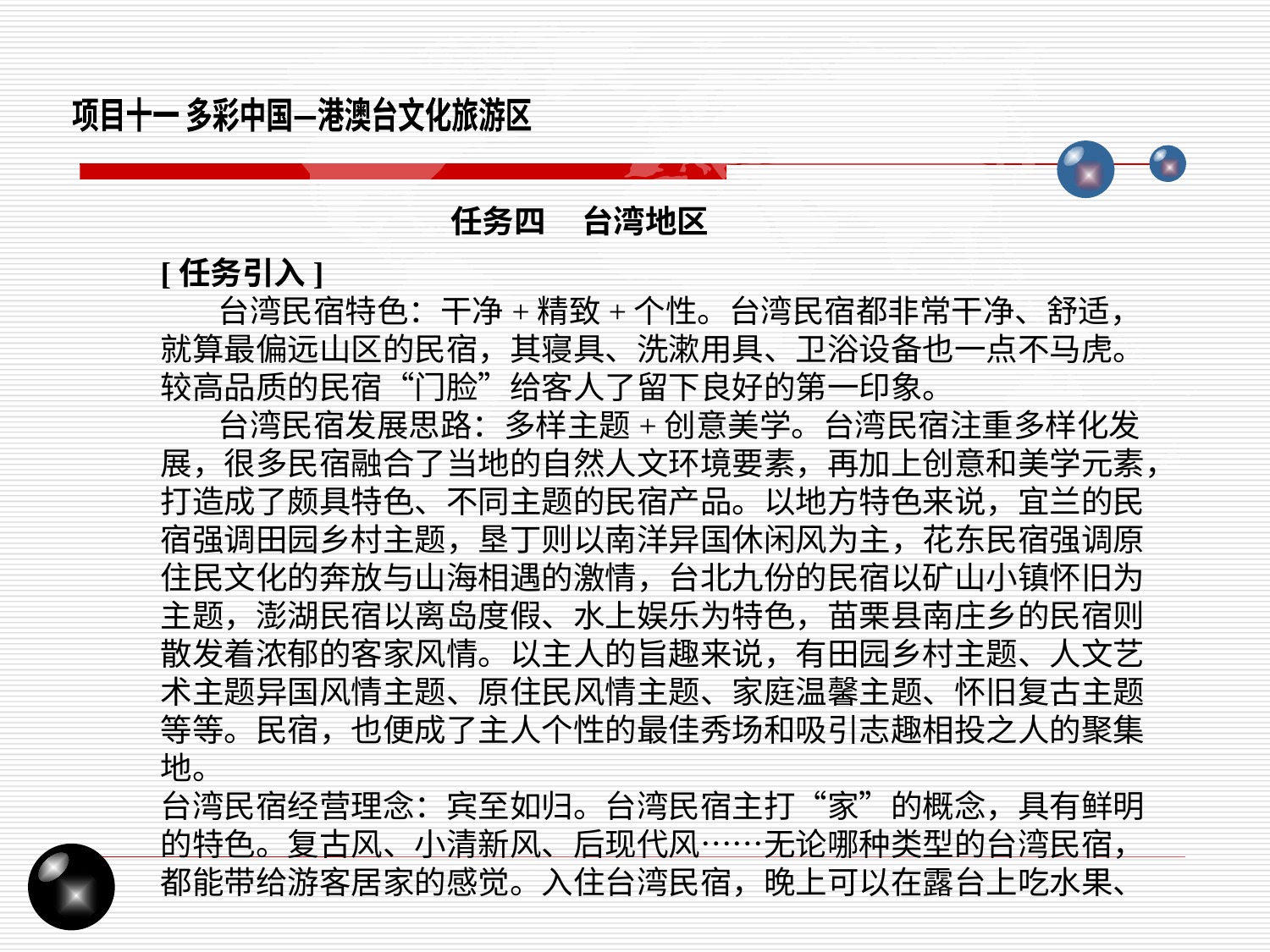

项目十一 多彩中国—港澳台文化旅游区
任务四     台湾地区
[任务引入]
       台湾民宿特色：干净+精致+个性。台湾民宿都非常干净、舒适，就算最偏远山区的民宿，其寝具、洗漱用具、卫浴设备也一点不马虎。较高品质的民宿“门脸”给客人了留下良好的第一印象。
       台湾民宿发展思路：多样主题+创意美学。台湾民宿注重多样化发展，很多民宿融合了当地的自然人文环境要素，再加上创意和美学元素，打造成了颇具特色、不同主题的民宿产品。以地方特色来说，宜兰的民宿强调田园乡村主题，垦丁则以南洋异国休闲风为主，花东民宿强调原住民文化的奔放与山海相遇的激情，台北九份的民宿以矿山小镇怀旧为主题，澎湖民宿以离岛度假、水上娱乐为特色，苗栗县南庄乡的民宿则散发着浓郁的客家风情。以主人的旨趣来说，有田园乡村主题、人文艺术主题异国风情主题、原住民风情主题、家庭温馨主题、怀旧复古主题等等。民宿，也便成了主人个性的最佳秀场和吸引志趣相投之人的聚集地。
台湾民宿经营理念：宾至如归。台湾民宿主打“家”的概念，具有鲜明的特色。复古风、小清新风、后现代风……无论哪种类型的台湾民宿，都能带给游客居家的感觉。入住台湾民宿，晚上可以在露台上吃水果、